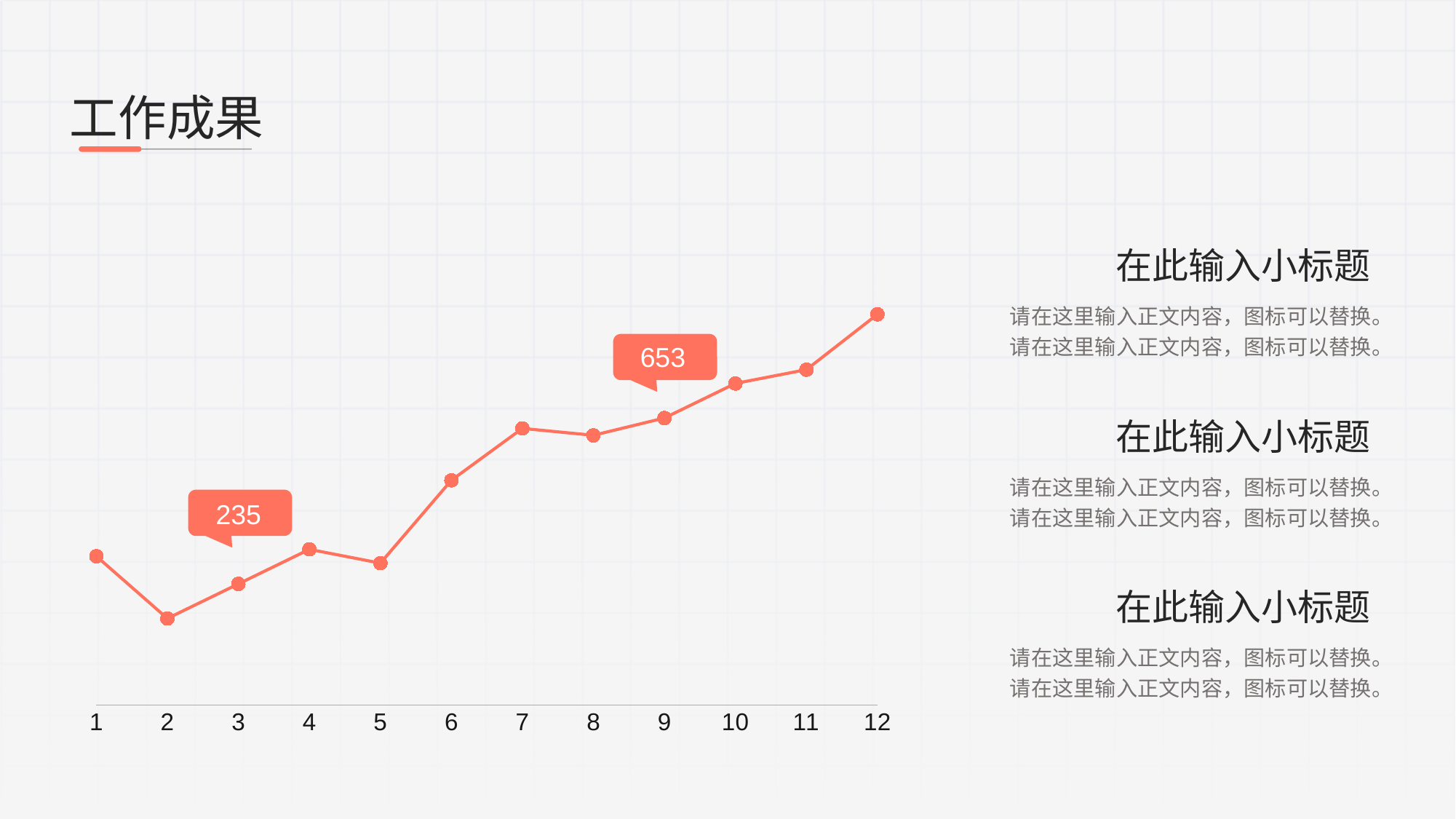

工作成果

在此输入小标题

### Chart

| Category | 治疗情况 |
|---|---|
| 1 | 4.3 |
| 2 | 2.5 |
| 3 | 3.5 |
| 4 | 4.5 |
| 5 | 4.1 |
| 6 | 6.5 |
| 7 | 8.0 |
| 8 | 7.8 |
| 9 | 8.3 |
| 10 | 9.3 |
| 11 | 9.7 |
| 12 | 11.3 |
请在这里输入正文内容，图标可以替换。请在这里输入正文内容，图标可以替换。

653
在此输入小标题
请在这里输入正文内容，图标可以替换。请在这里输入正文内容，图标可以替换。

235
在此输入小标题
请在这里输入正文内容，图标可以替换。请在这里输入正文内容，图标可以替换。